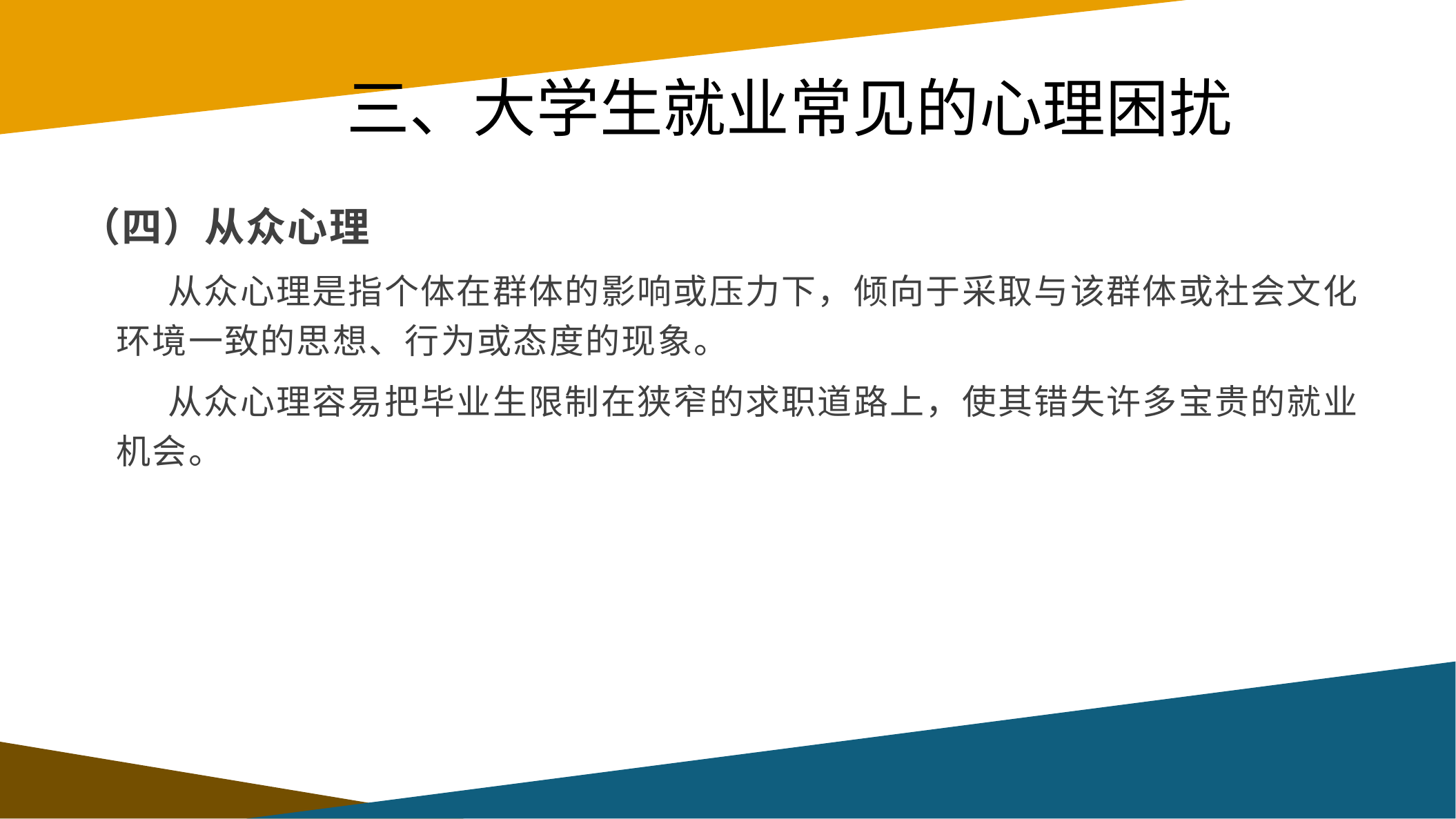

三、大学生就业常见的心理困扰
（四）从众心理
从众心理是指个体在群体的影响或压力下，倾向于采取与该群体或社会文化环境一致的思想、行为或态度的现象。
从众心理容易把毕业生限制在狭窄的求职道路上，使其错失许多宝贵的就业机会。